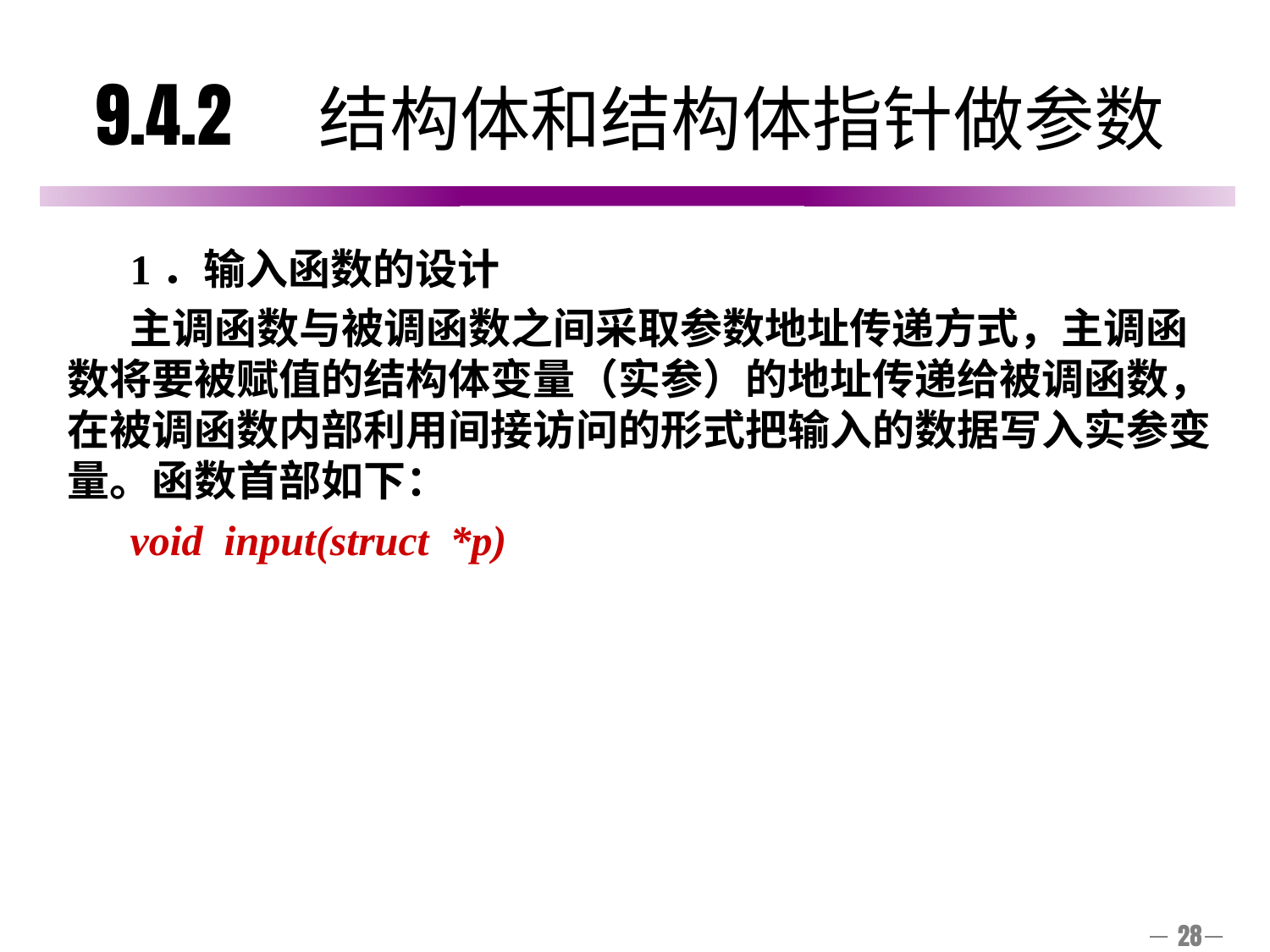

# 9.4.2　结构体和结构体指针做参数
1．输入函数的设计
主调函数与被调函数之间采取参数地址传递方式，主调函数将要被赋值的结构体变量（实参）的地址传递给被调函数，在被调函数内部利用间接访问的形式把输入的数据写入实参变量。函数首部如下：
void  input(struct  *p)
－28－